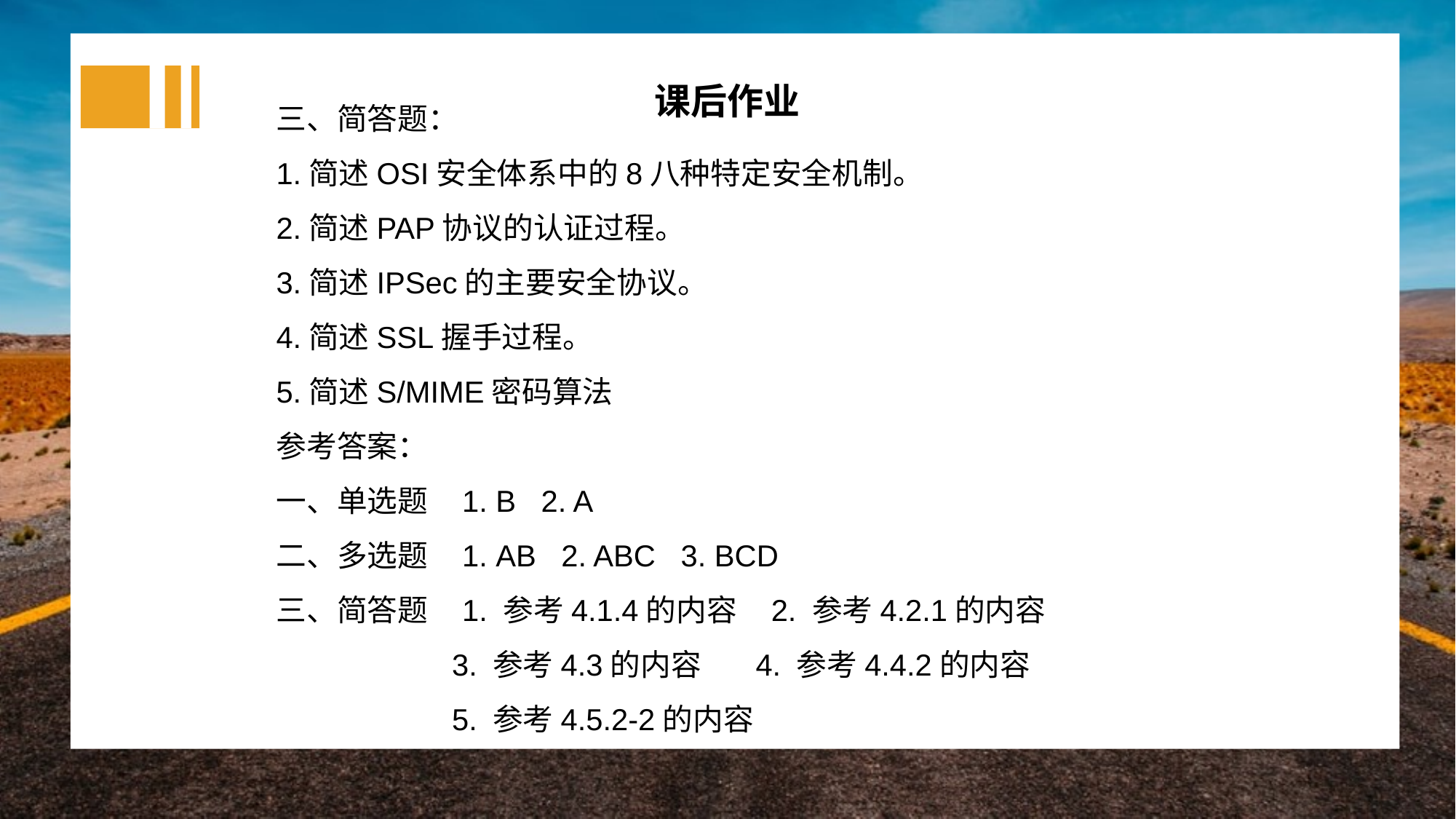

课后作业
三、简答题：
1.简述OSI安全体系中的8八种特定安全机制。
2.简述PAP协议的认证过程。
3.简述IPSec的主要安全协议。
4.简述SSL握手过程。
5.简述S/MIME密码算法
参考答案：
一、单选题    1. B   2. A
二、多选题    1. AB   2. ABC   3. BCD
三、简答题    1. 参考4.1.4的内容    2. 参考4.2.1的内容
                     3. 参考4.3的内容       4. 参考4.4.2的内容
                     5. 参考4.5.2-2的内容